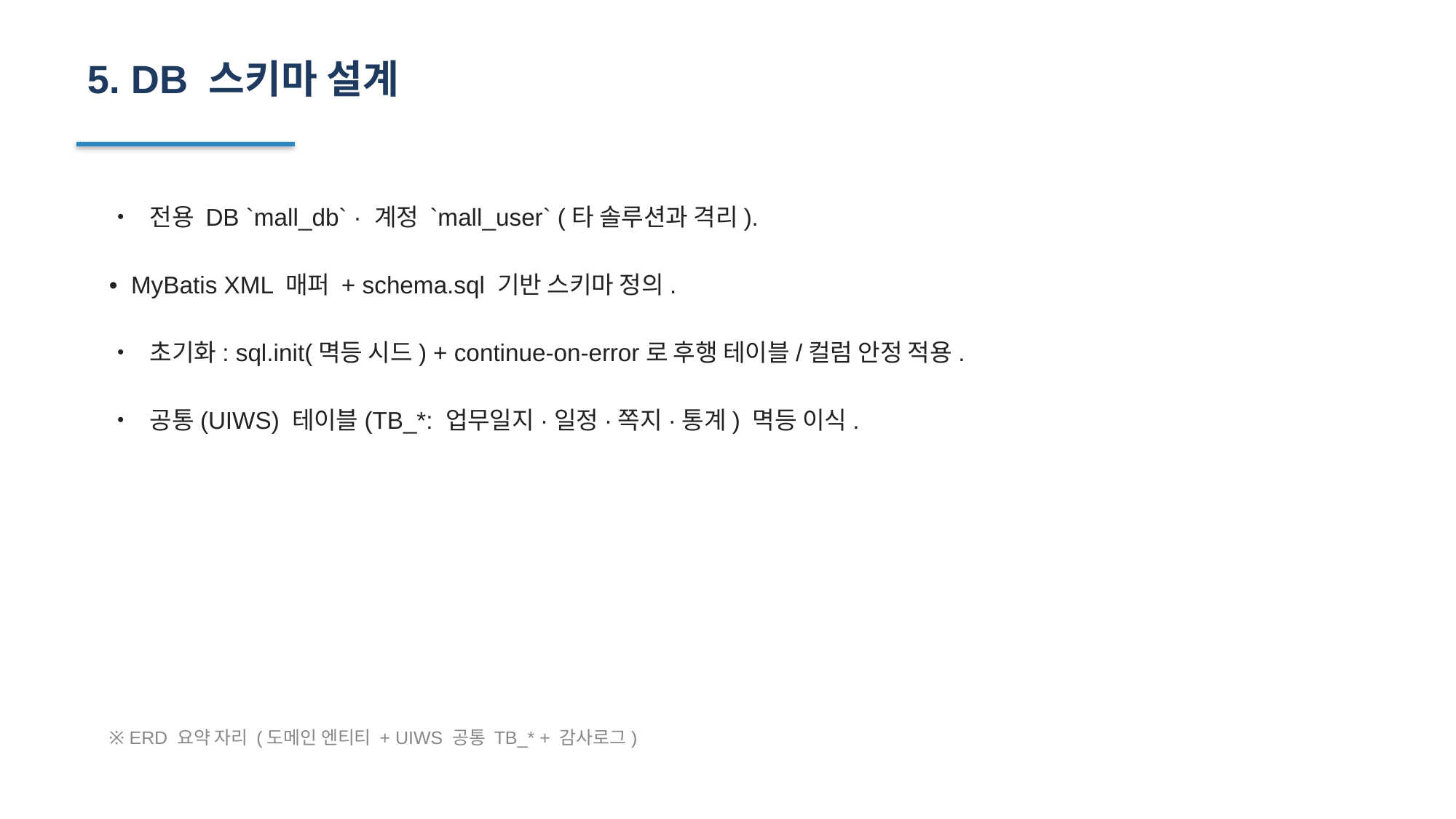

5. DB 스키마 설계

•  전용 DB `mall_db` · 계정 `mall_user` (타 솔루션과 격리).
•  MyBatis XML 매퍼 + schema.sql 기반 스키마 정의.
•  초기화: sql.init(멱등 시드) + continue-on-error로 후행 테이블/컬럼 안정 적용.
•  공통(UIWS) 테이블(TB_*: 업무일지·일정·쪽지·통계) 멱등 이식.
※ ERD 요약 자리 (도메인 엔티티 + UIWS 공통 TB_* + 감사로그)